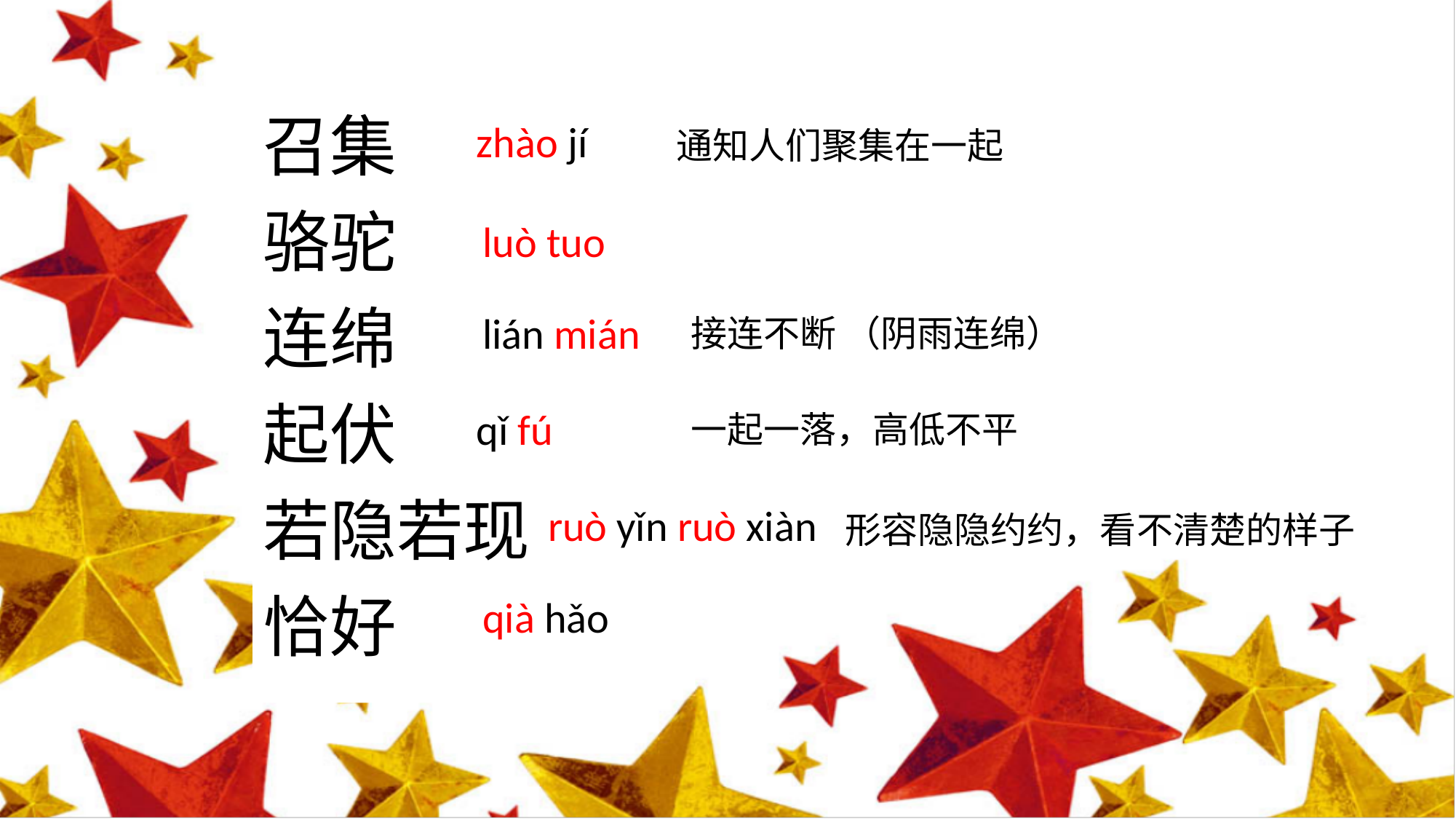

召集
骆驼
连绵
起伏
若隐若现
恰好

zhào jí
通知人们聚集在一起
luò tuo
lián mián
接连不断 （阴雨连绵）
qǐ fú
一起一落，高低不平
  ruò yǐn ruò xiàn
形容隐隐约约，看不清楚的样子
qià hǎo